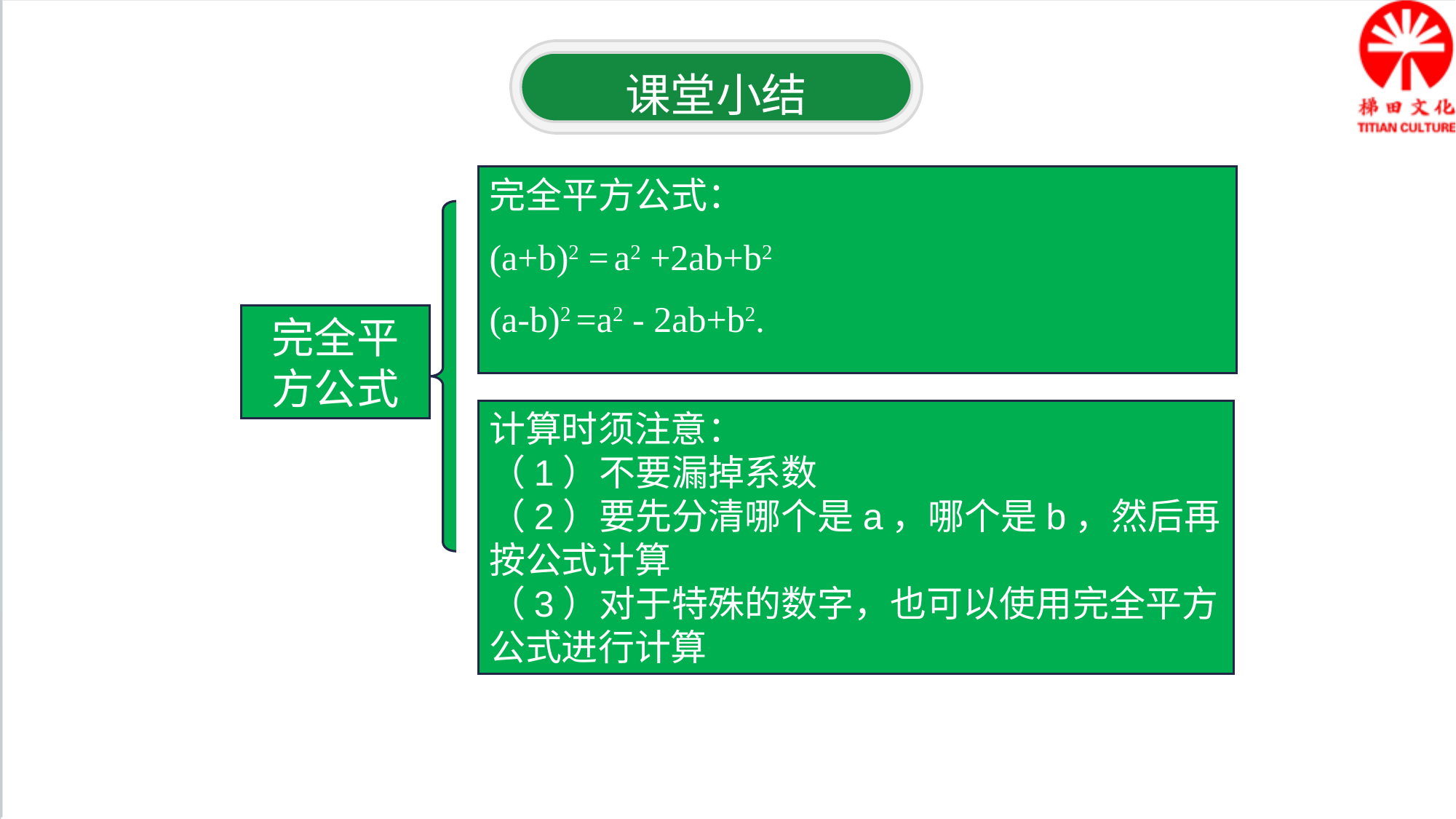

课堂小结
完全平方公式：
(a+b)2 = a2 +2ab+b2
(a-b)2 =a2 - 2ab+b2.

完全平方公式
计算时须注意：
（1）不要漏掉系数
（2）要先分清哪个是a，哪个是b，然后再按公式计算
（3）对于特殊的数字，也可以使用完全平方公式进行计算